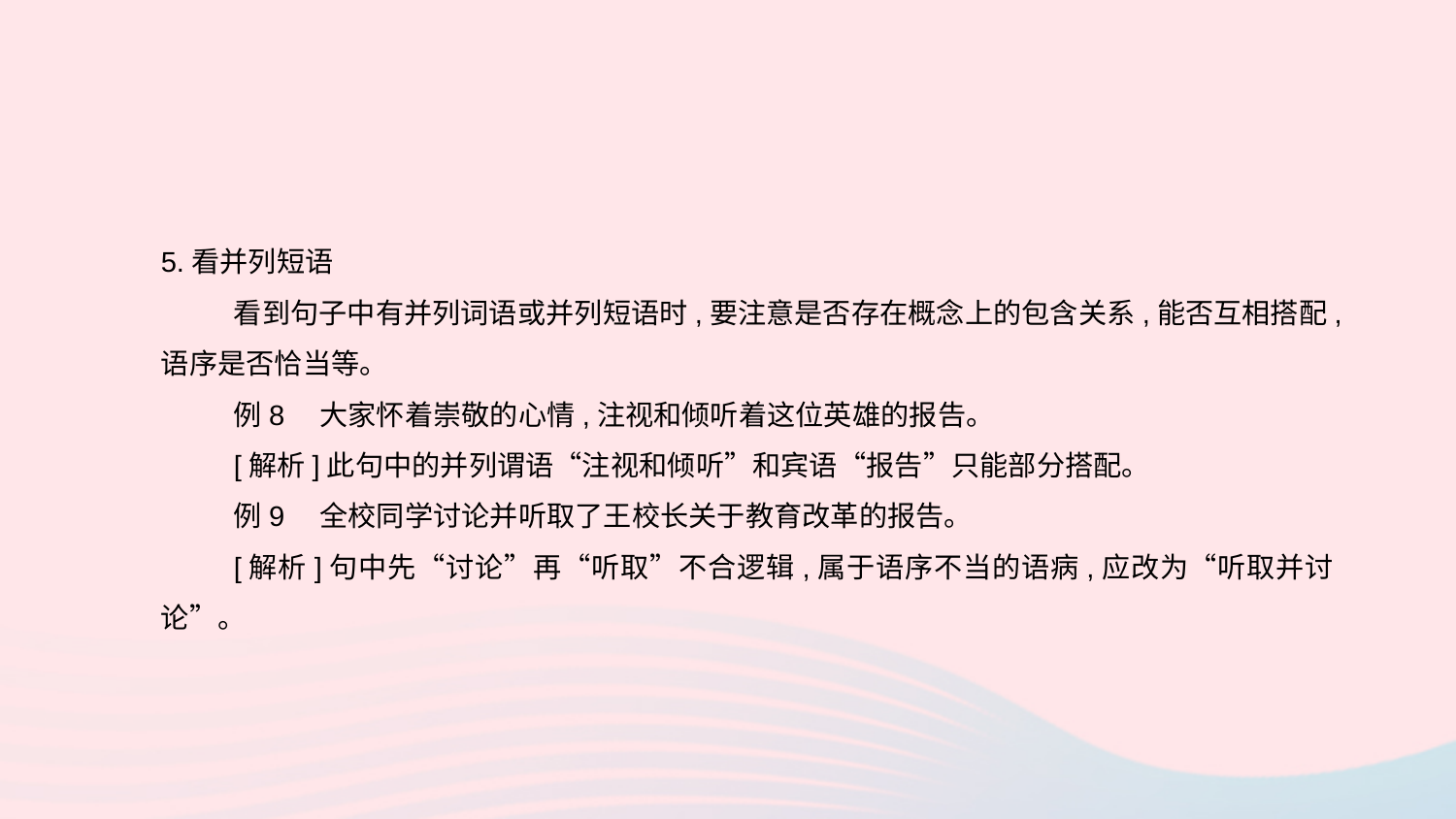

5.看并列短语
看到句子中有并列词语或并列短语时,要注意是否存在概念上的包含关系,能否互相搭配,语序是否恰当等。
例8　大家怀着崇敬的心情,注视和倾听着这位英雄的报告。
[解析]此句中的并列谓语“注视和倾听”和宾语“报告”只能部分搭配。
例9　全校同学讨论并听取了王校长关于教育改革的报告。
[解析]句中先“讨论”再“听取”不合逻辑,属于语序不当的语病,应改为“听取并讨论”。